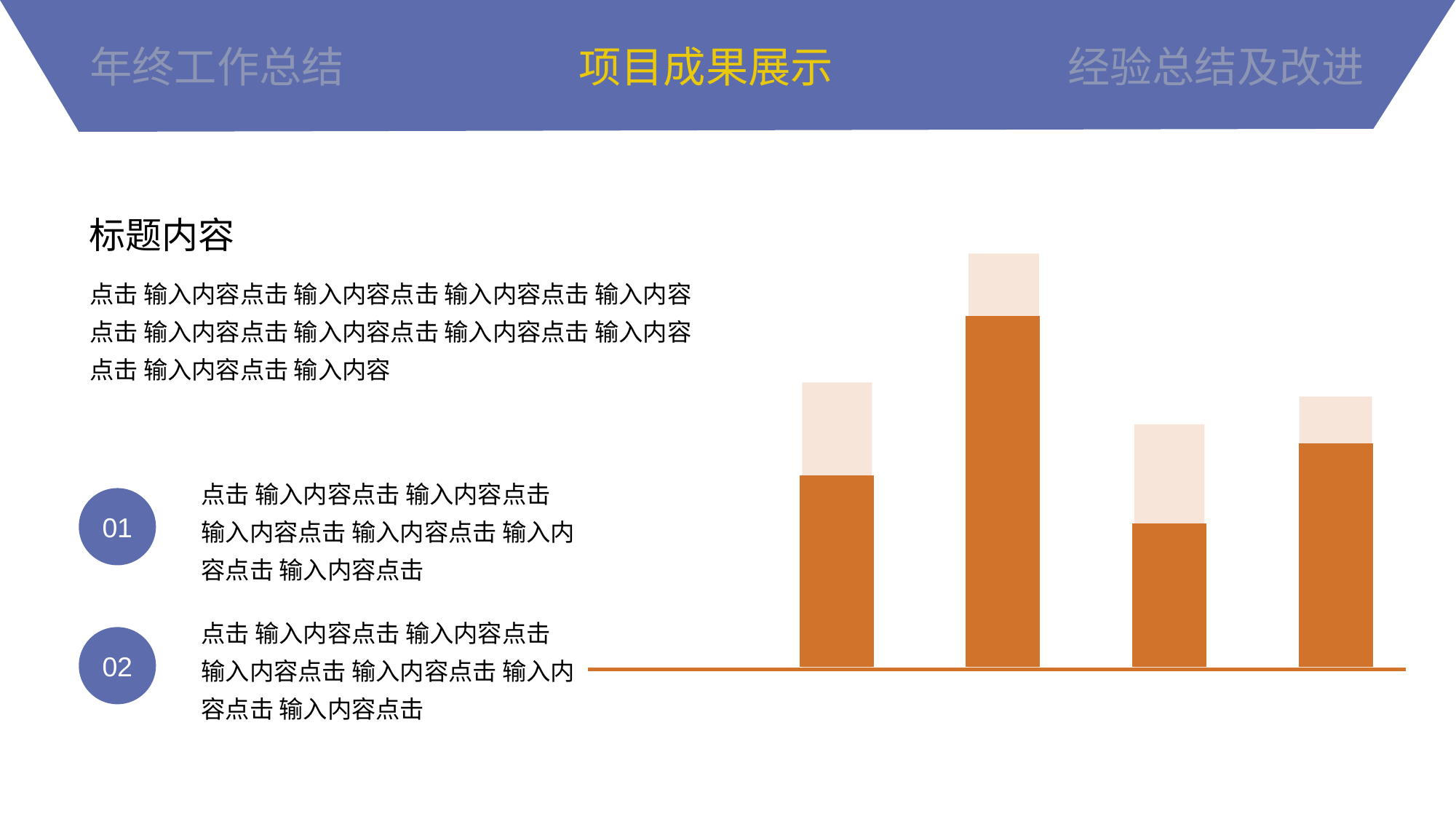

年终工作总结
项目成果展示
经验总结及改进
标题内容

### Chart

| Category | 系列 2 |
|---|---|
| 类别 1 | 2.4 |
| 类别 2 | 4.4 |
| 类别 3 | 1.8 |
| 类别 4 | 2.8 |
点击 输入内容点击 输入内容点击 输入内容点击 输入内容
点击 输入内容点击 输入内容点击 输入内容点击 输入内容
点击 输入内容点击 输入内容
点击 输入内容点击 输入内容点击 输入内容点击 输入内容点击 输入内容点击 输入内容点击
01
点击 输入内容点击 输入内容点击 输入内容点击 输入内容点击 输入内容点击 输入内容点击
02